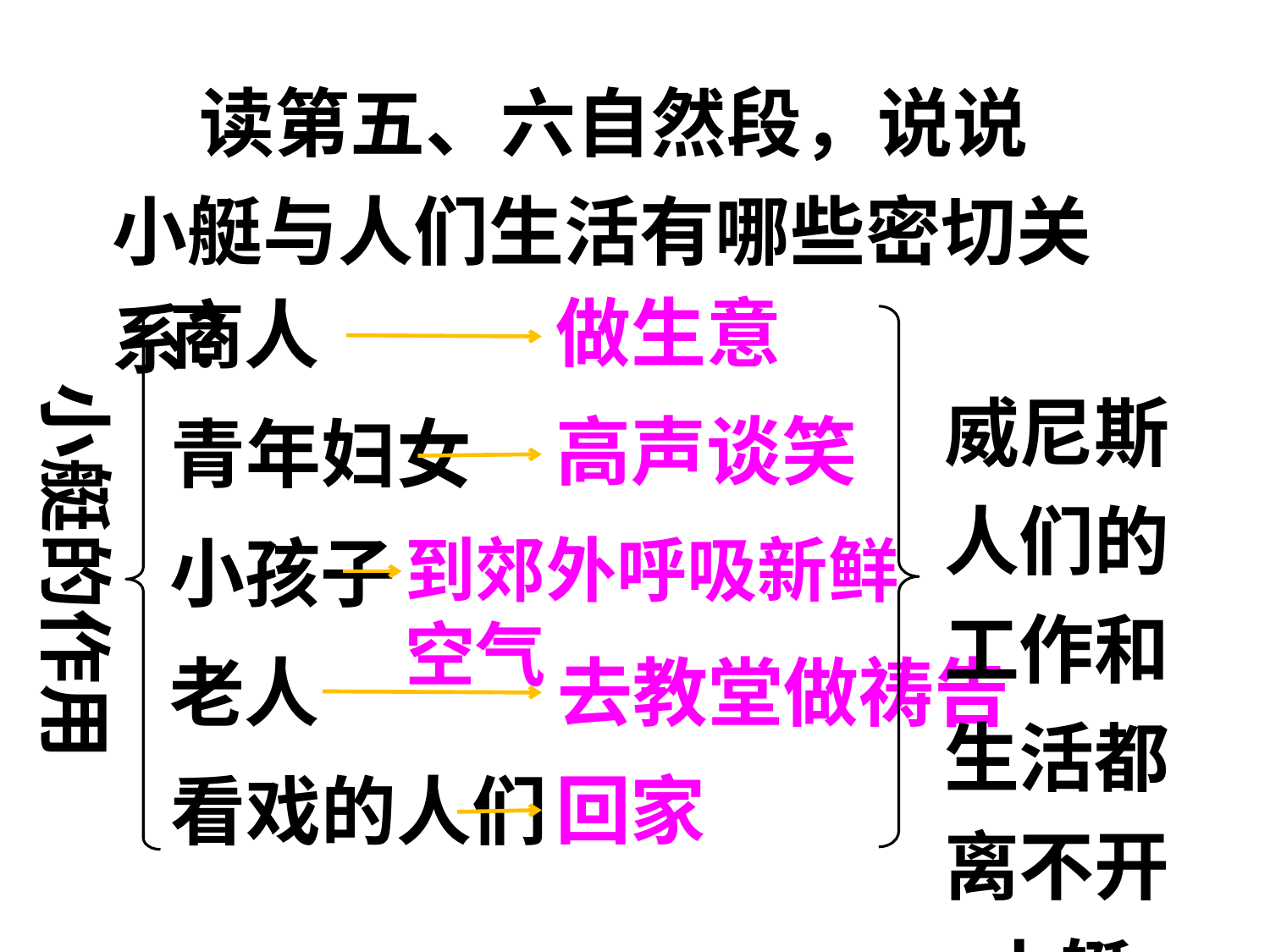

读第五、六自然段，说说小艇与人们生活有哪些密切关系？
做生意
商人

威尼斯人们的工作和生活都离不开小艇
小艇的作用
高声谈笑
青年妇女
小孩子
到郊外呼吸新鲜空气
老人
去教堂做祷告
回家
看戏的人们